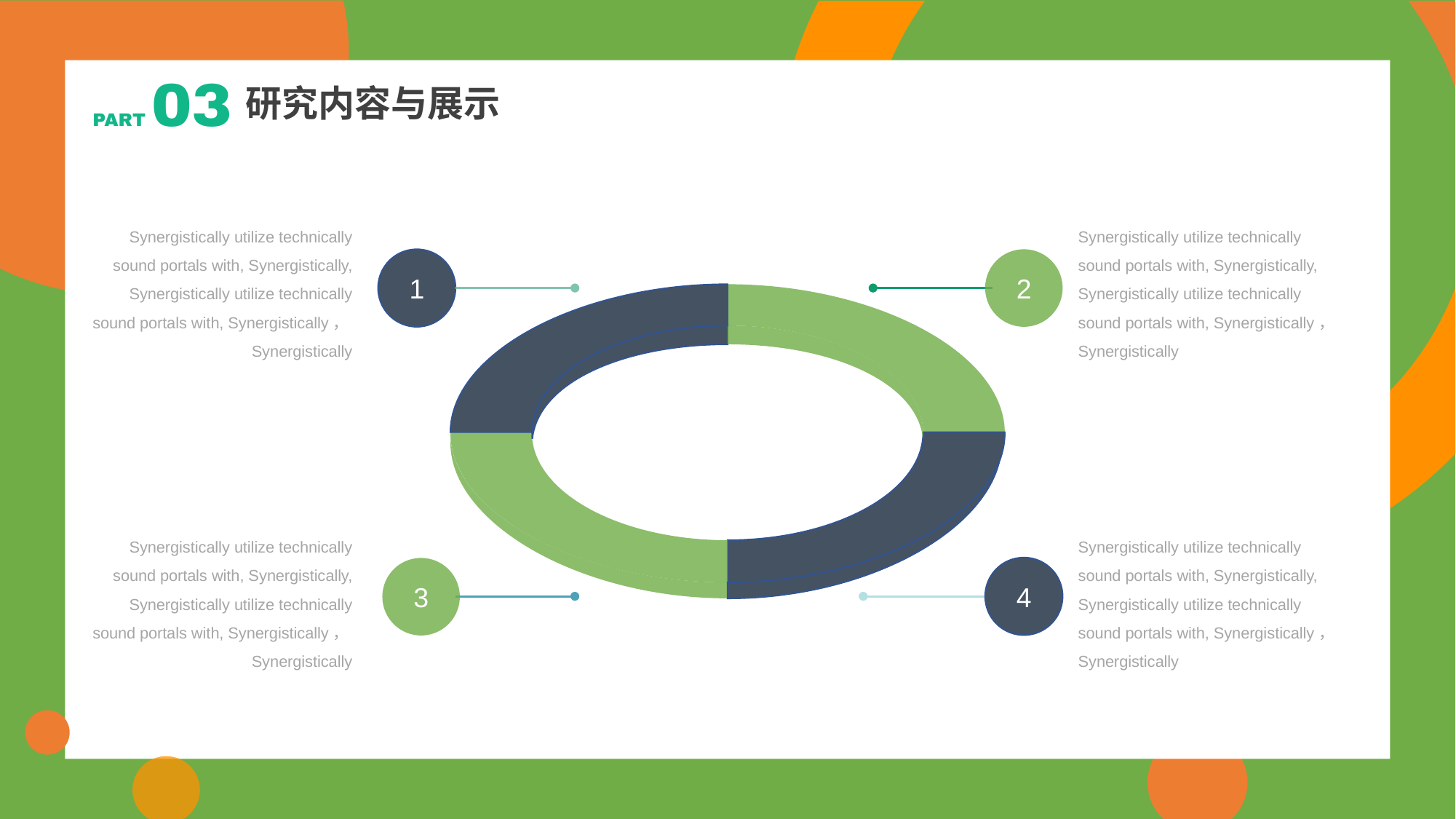

PART 03
研究内容与展示
Synergistically utilize technically sound portals with, Synergistically, Synergistically utilize technically sound portals with, Synergistically，Synergistically
Synergistically utilize technically sound portals with, Synergistically, Synergistically utilize technically sound portals with, Synergistically，Synergistically
1
2

Synergistically utilize technically sound portals with, Synergistically, Synergistically utilize technically sound portals with, Synergistically，Synergistically
Synergistically utilize technically sound portals with, Synergistically, Synergistically utilize technically sound portals with, Synergistically，Synergistically
4
3